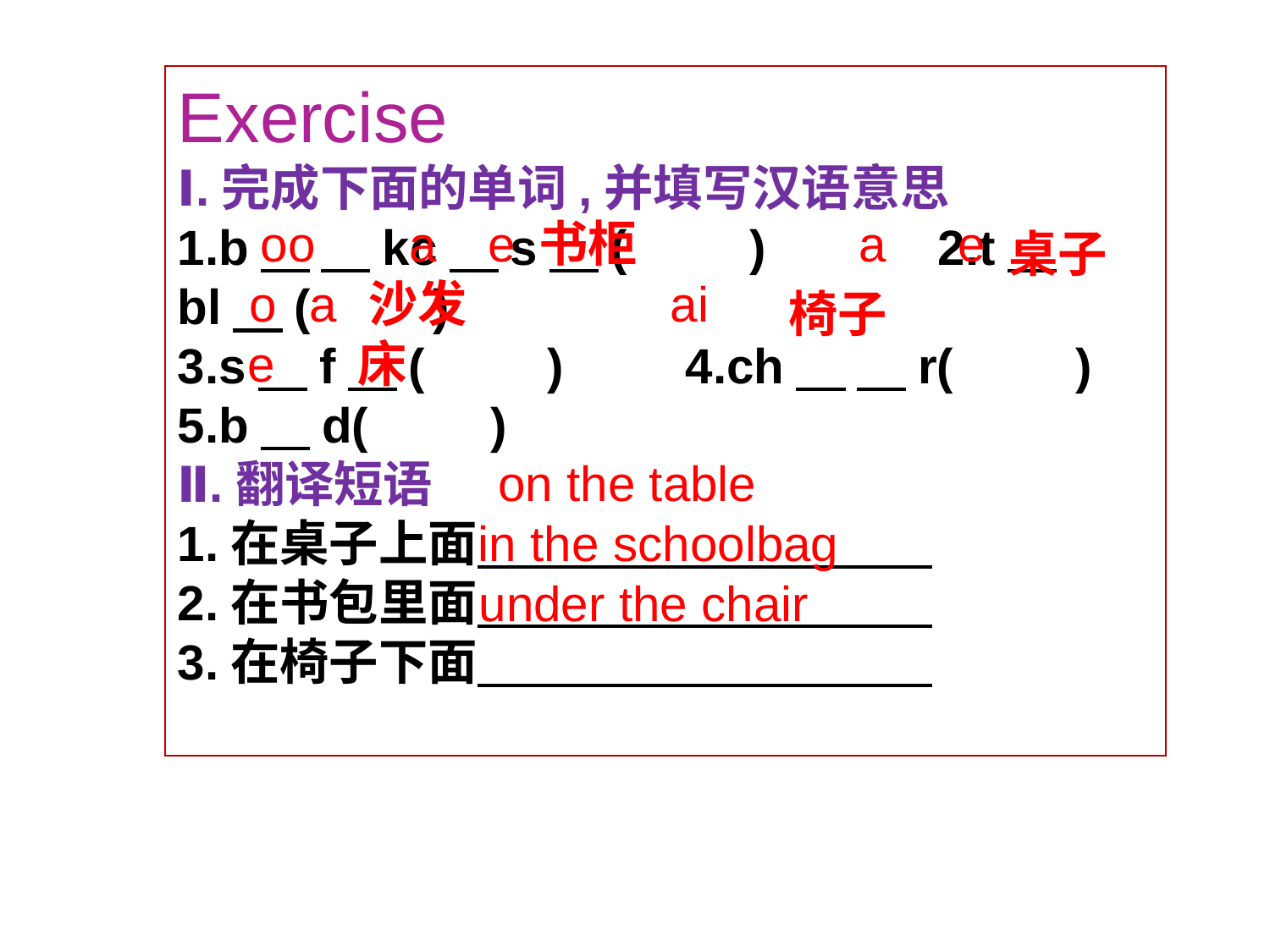

Exercise
Ⅰ.完成下面的单词,并填写汉语意思
1.b　 　kc　s　(　　)　　　2.t　bl　(　　)
3.s　f　(　　)	4.ch　 　r(　　)
5.b　d(　　)
Ⅱ.翻译短语
1.在桌子上面
2.在书包里面
3.在椅子下面

书柜
a
e
oo
a
e
桌子
o
a
沙发
ai
椅子
e
床
on the table
in the schoolbag
under the chair